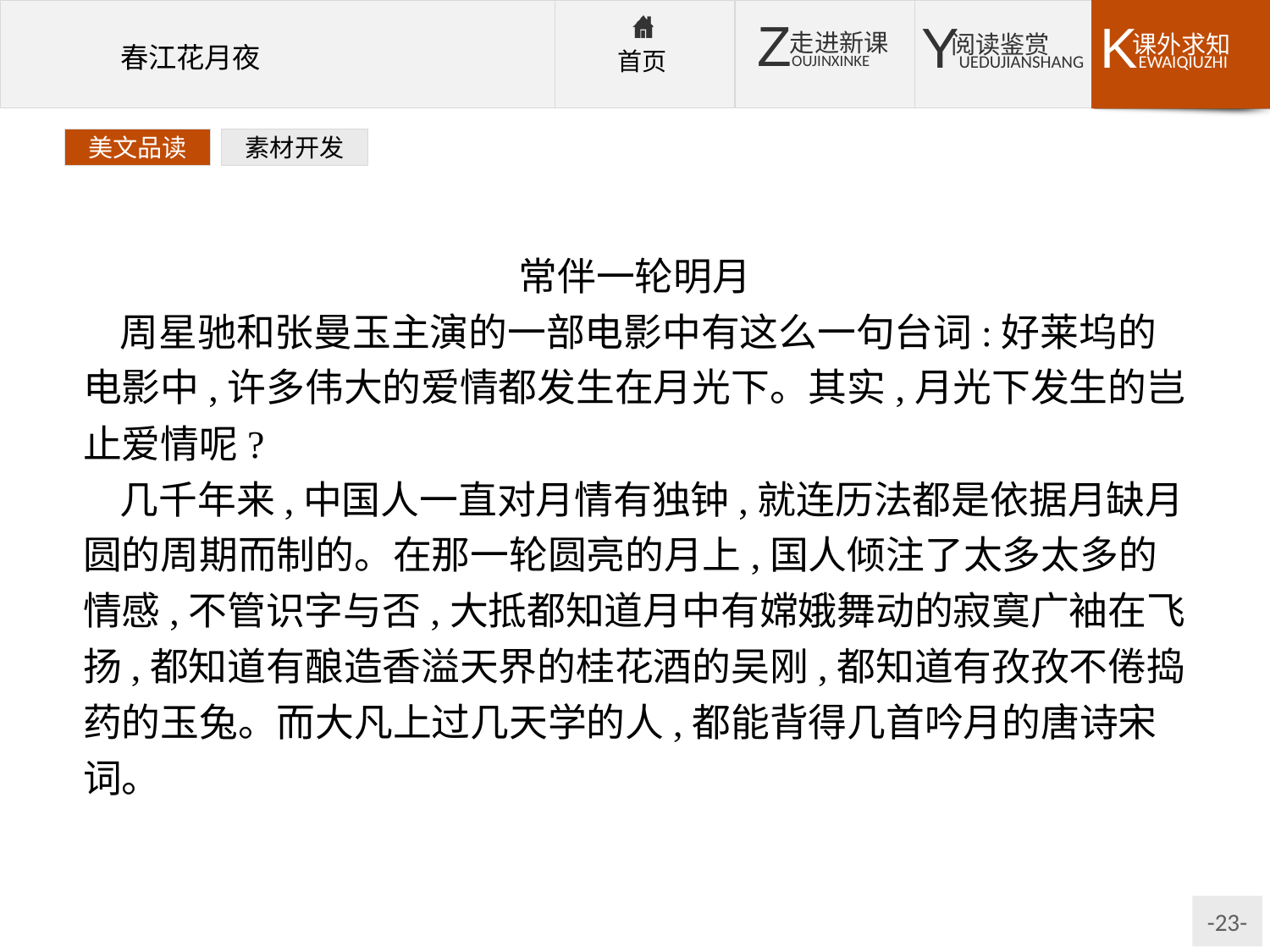

美文品读
素材开发
常伴一轮明月
周星驰和张曼玉主演的一部电影中有这么一句台词:好莱坞的电影中,许多伟大的爱情都发生在月光下。其实,月光下发生的岂止爱情呢?
几千年来,中国人一直对月情有独钟,就连历法都是依据月缺月圆的周期而制的。在那一轮圆亮的月上,国人倾注了太多太多的情感,不管识字与否,大抵都知道月中有嫦娥舞动的寂寞广袖在飞扬,都知道有酿造香溢天界的桂花酒的吴刚,都知道有孜孜不倦捣药的玉兔。而大凡上过几天学的人,都能背得几首吟月的唐诗宋词。